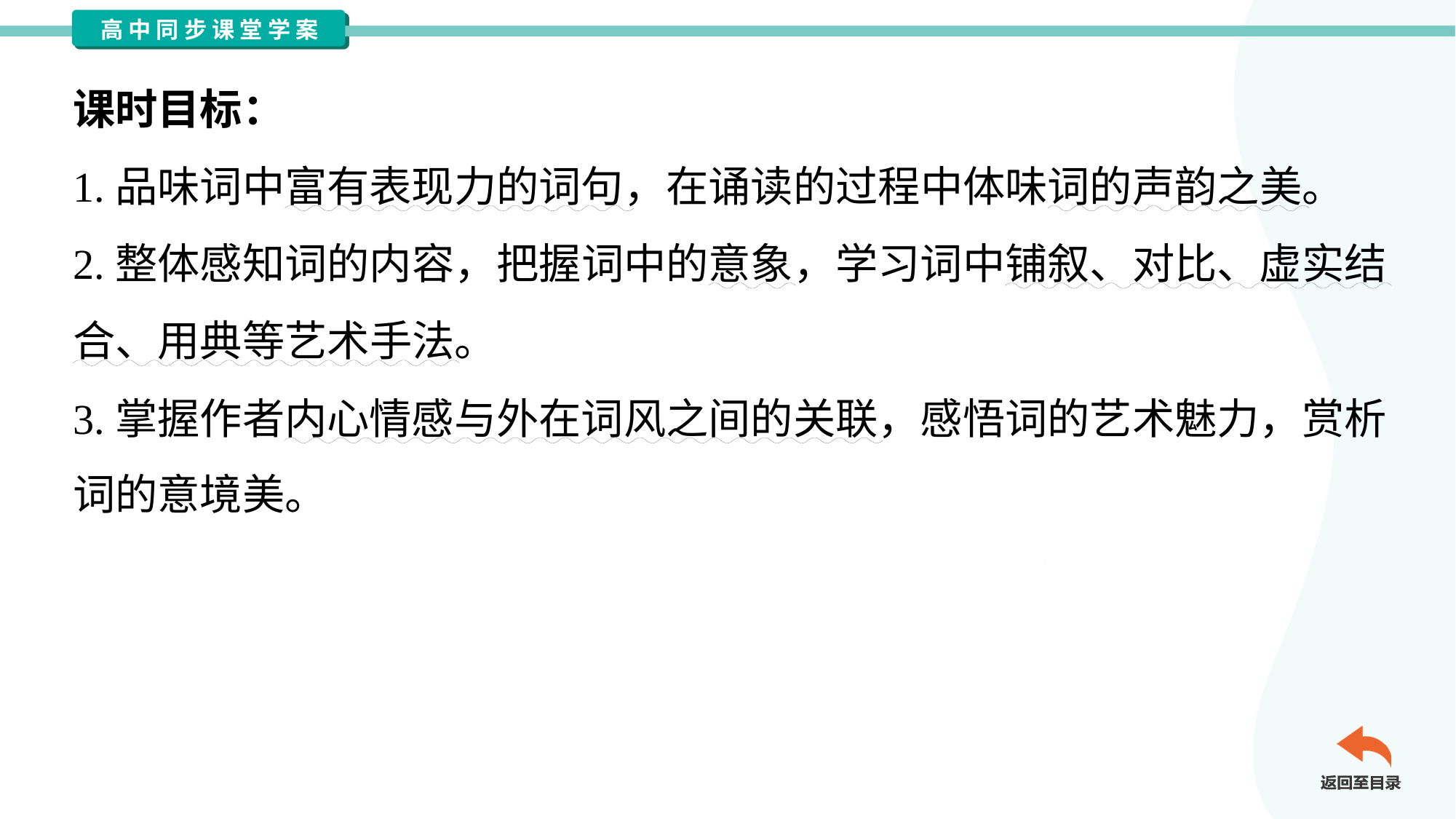

课时目标：
1.品味词中富有表现力的词句，在诵读的过程中体味词的声韵之美。
2.整体感知词的内容，把握词中的意象，学习词中铺叙、对比、虚实结
合、用典等艺术手法。
3.掌握作者内心情感与外在词风之间的关联，感悟词的艺术魅力，赏析
词的意境美。